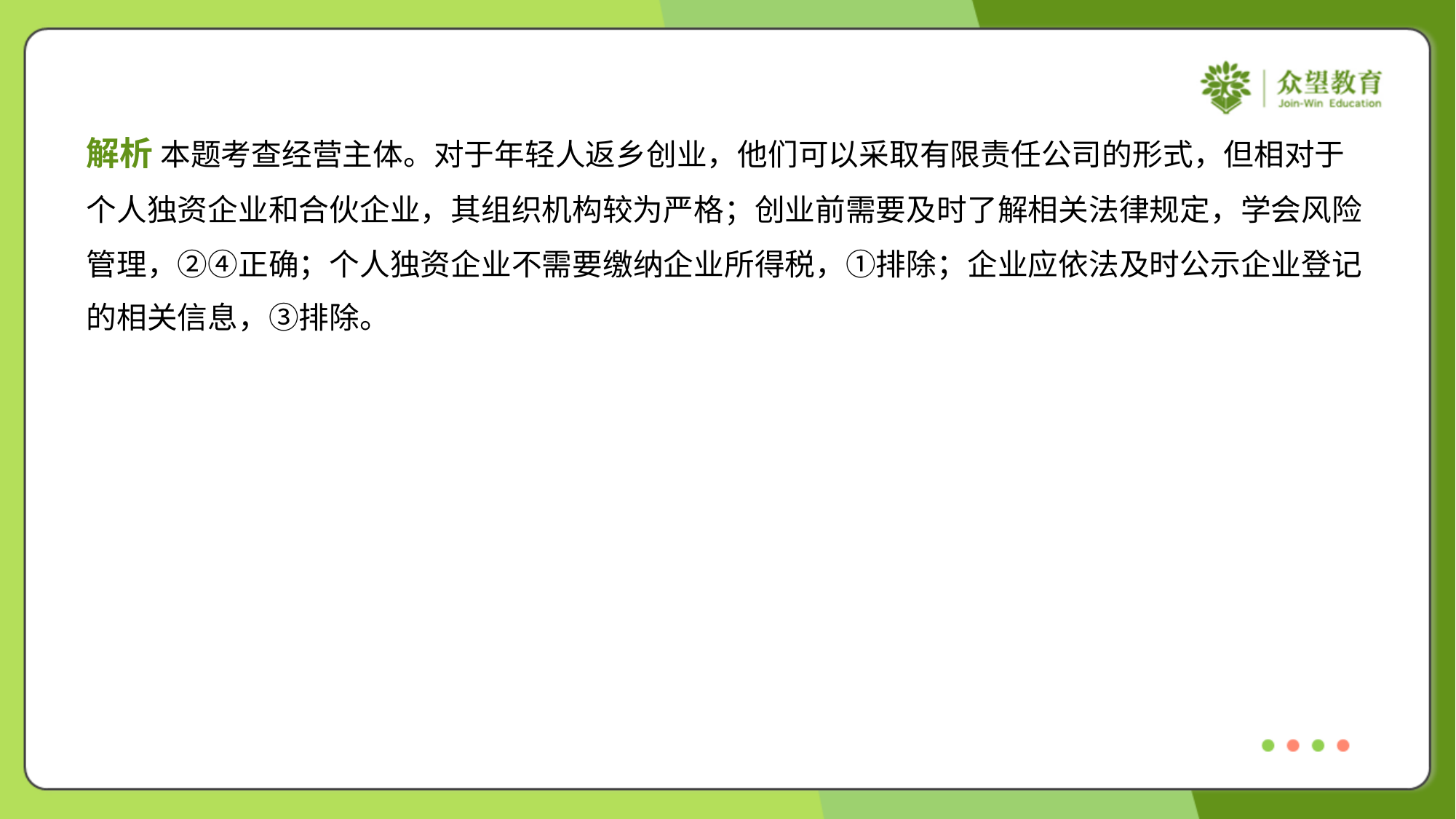

解析 本题考查经营主体。对于年轻人返乡创业，他们可以采取有限责任公司的形式，但相对于
个人独资企业和合伙企业，其组织机构较为严格；创业前需要及时了解相关法律规定，学会风险
管理，②④正确；个人独资企业不需要缴纳企业所得税，①排除；企业应依法及时公示企业登记
的相关信息，③排除。